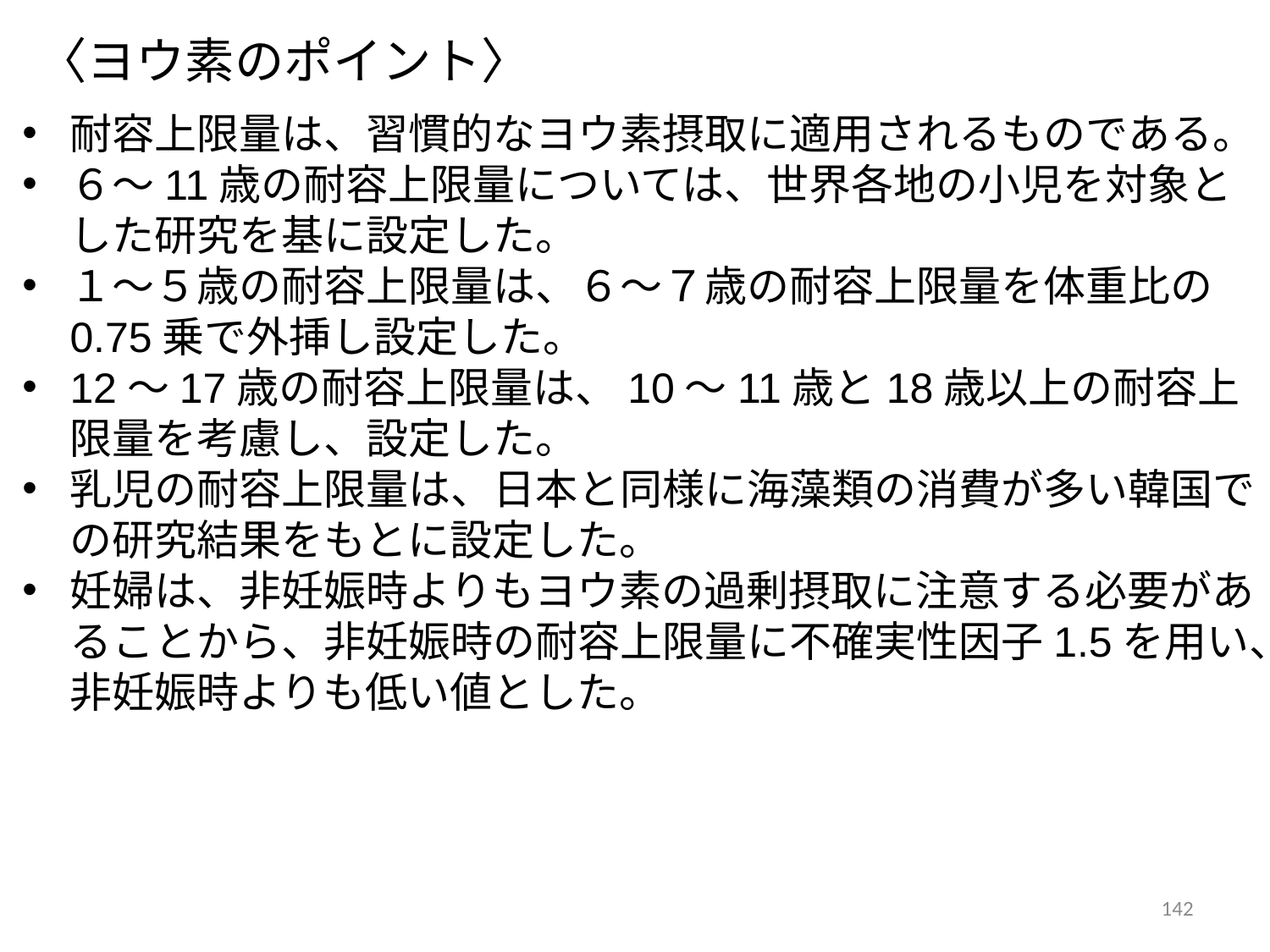

〈ヨウ素のポイント〉

耐容上限量は、習慣的なヨウ素摂取に適用されるものである。
６～11歳の耐容上限量については、世界各地の小児を対象とした研究を基に設定した。
１～５歳の耐容上限量は、６～７歳の耐容上限量を体重比の0.75乗で外挿し設定した。
12～17歳の耐容上限量は、10～11歳と18歳以上の耐容上限量を考慮し、設定した。
乳児の耐容上限量は、日本と同様に海藻類の消費が多い韓国での研究結果をもとに設定した。
妊婦は、非妊娠時よりもヨウ素の過剰摂取に注意する必要があることから、非妊娠時の耐容上限量に不確実性因子1.5を用い、非妊娠時よりも低い値とした。
142